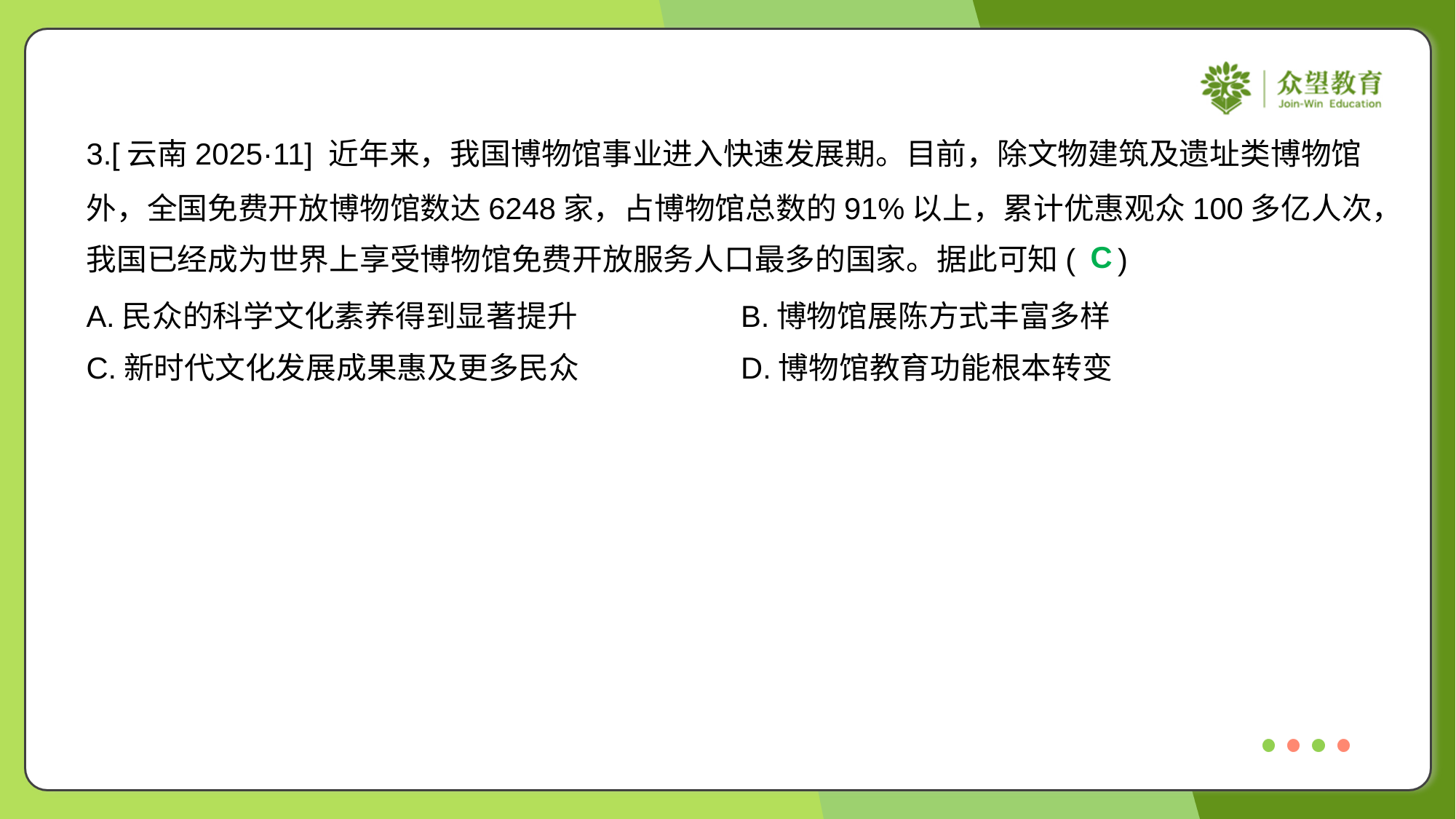

3.[云南2025·11] 近年来，我国博物馆事业进入快速发展期。目前，除文物建筑及遗址类博物馆
外，全国免费开放博物馆数达6248家，占博物馆总数的91%以上，累计优惠观众100多亿人次，
我国已经成为世界上享受博物馆免费开放服务人口最多的国家。据此可知(     )
C
A.民众的科学文化素养得到显著提升	B.博物馆展陈方式丰富多样
C.新时代文化发展成果惠及更多民众	D.博物馆教育功能根本转变